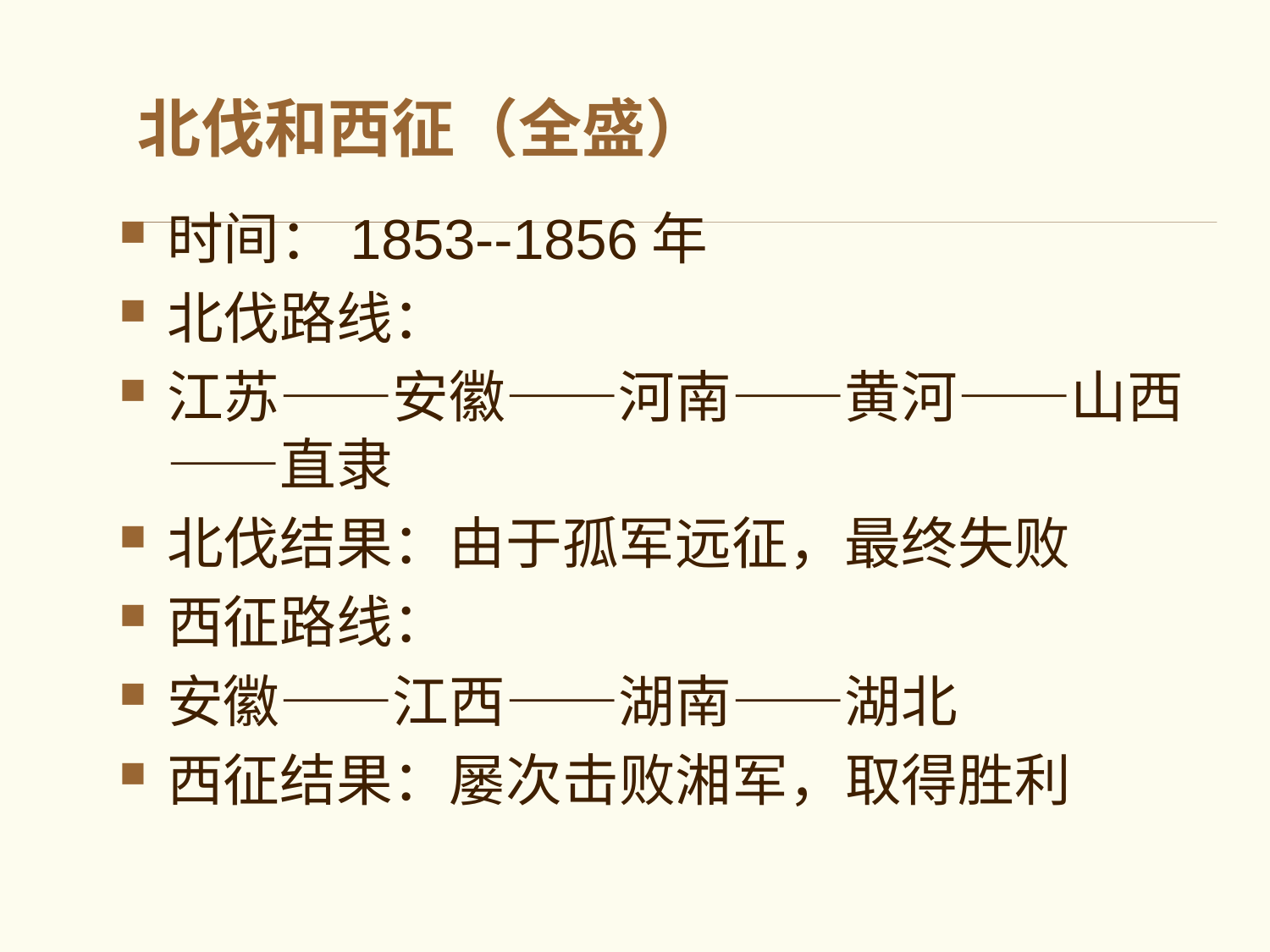

# 北伐和西征（全盛）
时间：1853--1856年
北伐路线：
江苏——安徽——河南——黄河——山西——直隶
北伐结果：由于孤军远征，最终失败
西征路线：
安徽——江西——湖南——湖北
西征结果：屡次击败湘军，取得胜利